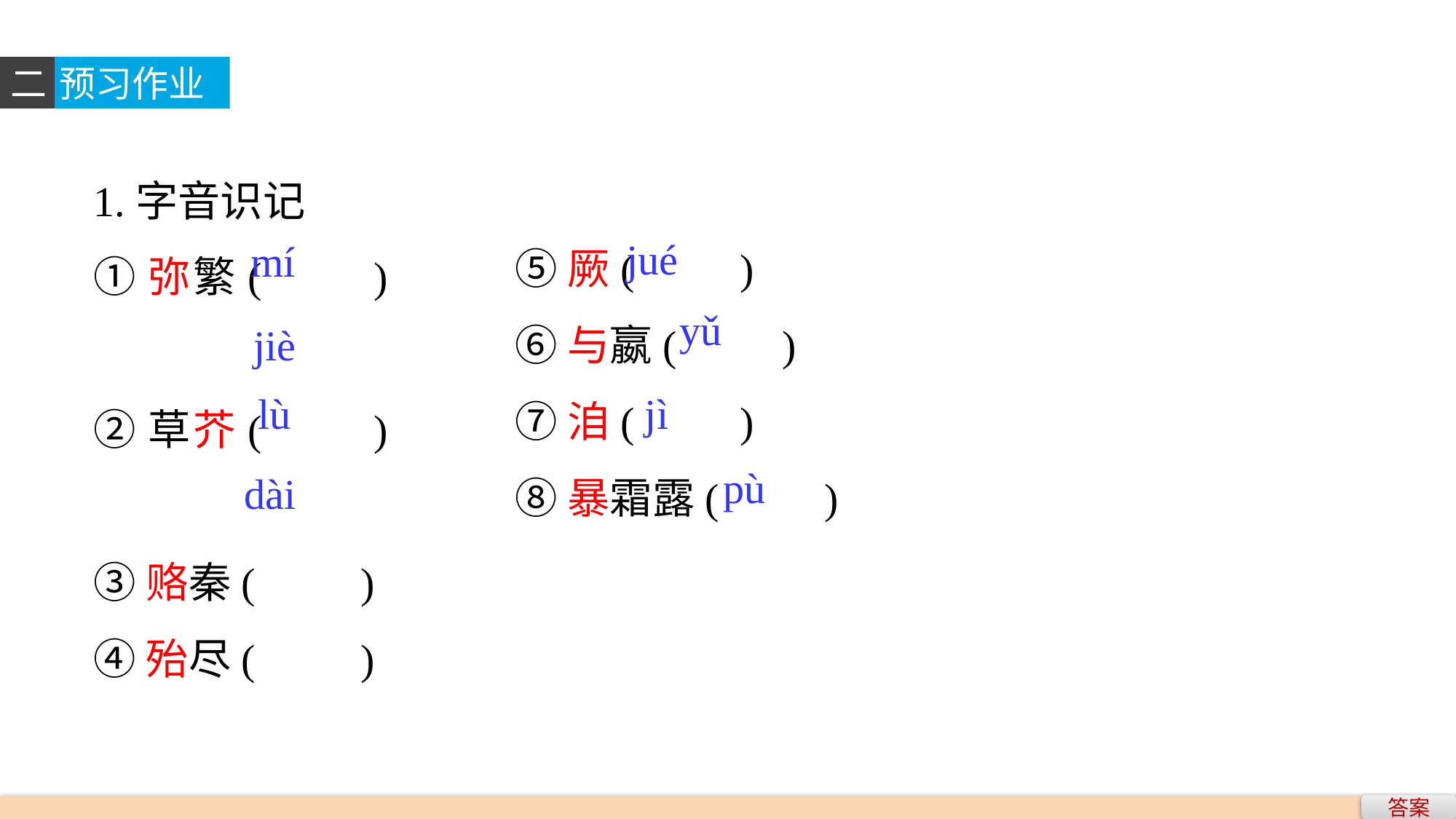

二
预习作业
1.字音识记
①弥繁(　　)
②草芥(　　)
③赂秦(　　)
④殆尽(　　)
⑤厥(　　)
⑥与嬴(　　)
⑦洎(　　)
⑧暴霜露(　　)
jué
mí
yǔ
jiè
jì
lù
pù
dài
答案